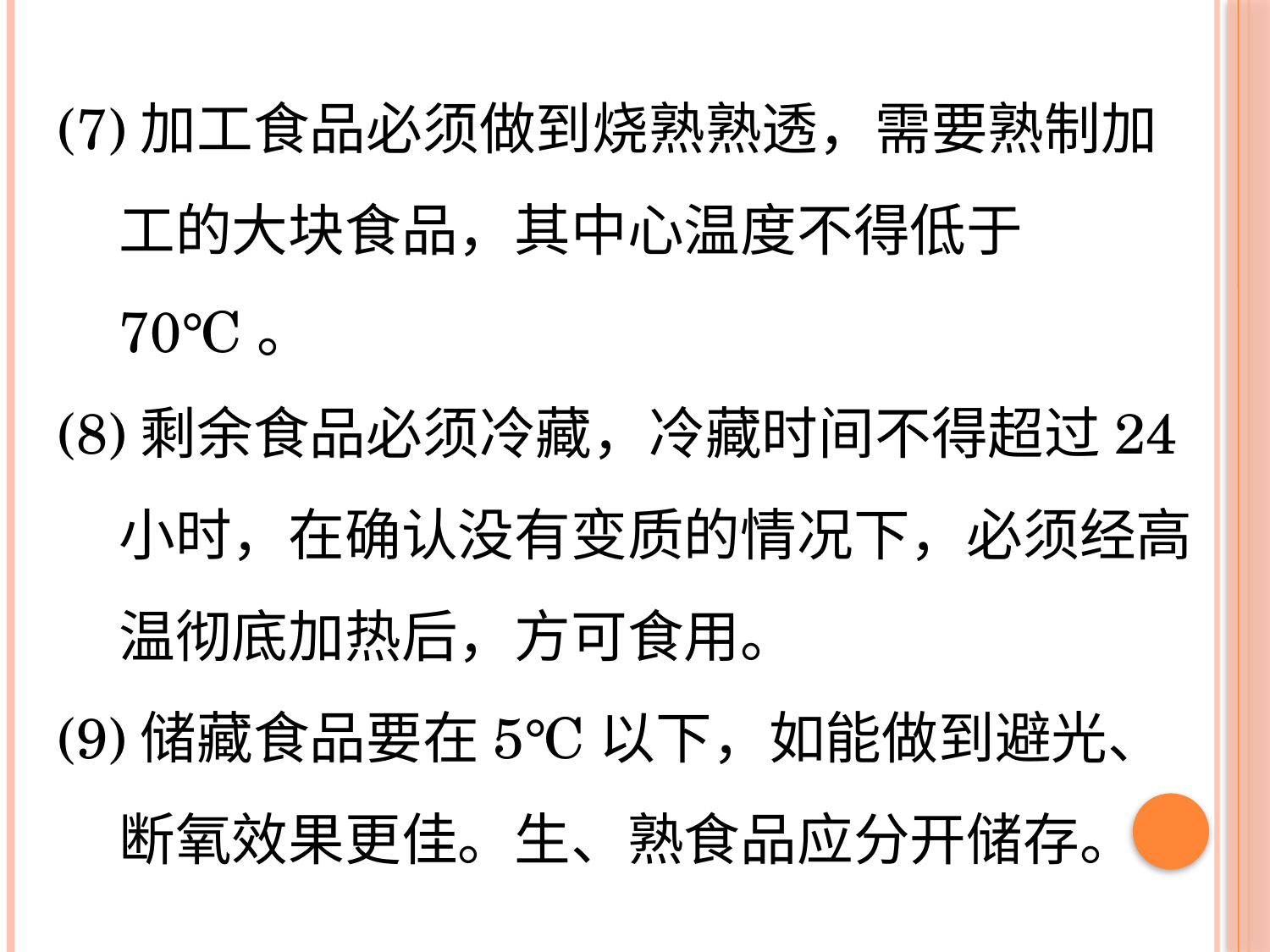

(7)加工食品必须做到烧熟熟透，需要熟制加工的大块食品，其中心温度不得低于70℃。
(8)剩余食品必须冷藏，冷藏时间不得超过24小时，在确认没有变质的情况下，必须经高温彻底加热后，方可食用。
(9)储藏食品要在5℃以下，如能做到避光、断氧效果更佳。生、熟食品应分开储存。